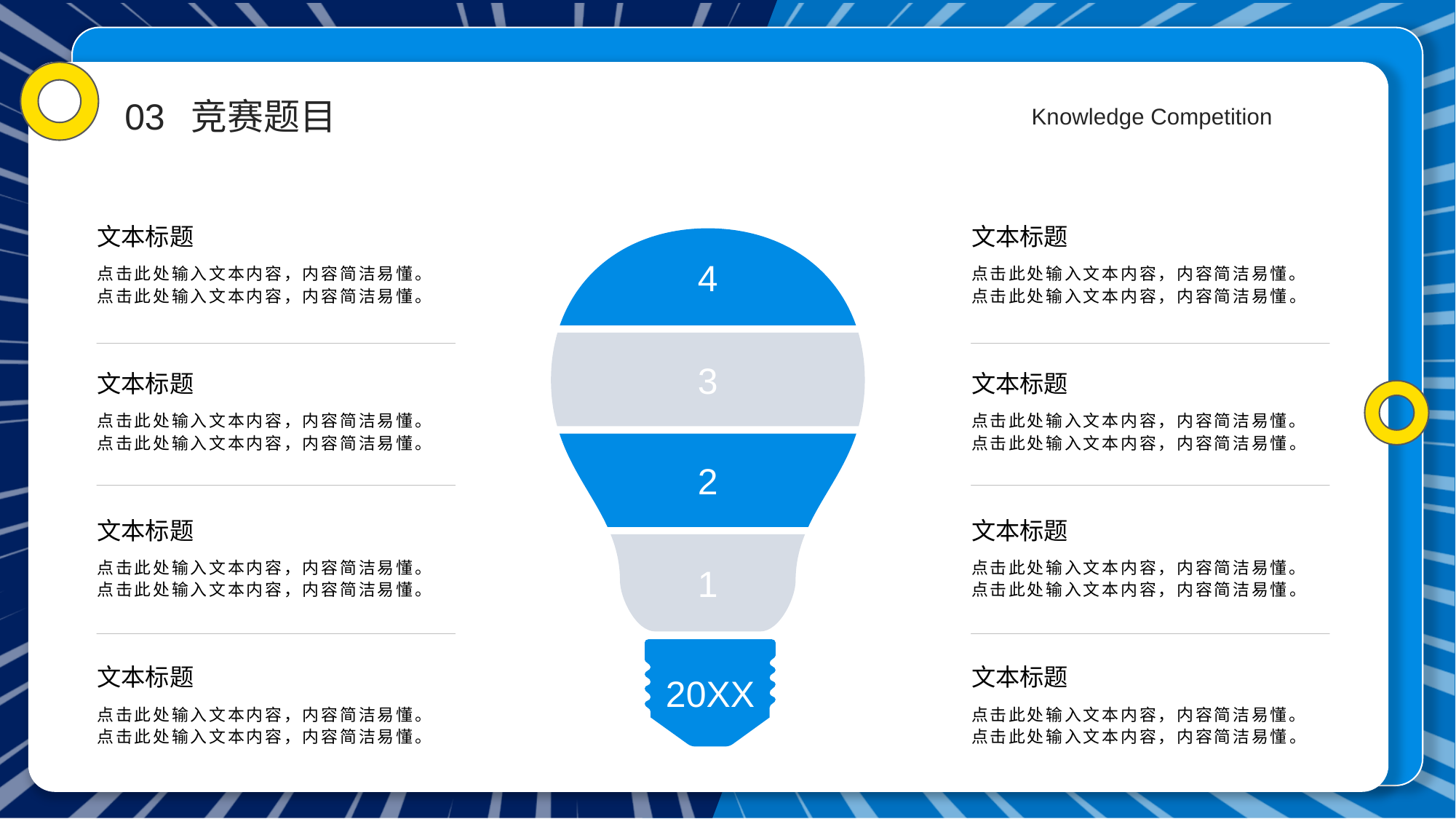

03
竞赛题目
Knowledge Competition
文本标题
点击此处输入文本内容，内容简洁易懂。点击此处输入文本内容，内容简洁易懂。
文本标题
点击此处输入文本内容，内容简洁易懂。点击此处输入文本内容，内容简洁易懂。
4
3
2
1
2 0XX
文本标题
点击此处输入文本内容，内容简洁易懂。点击此处输入文本内容，内容简洁易懂。
文本标题
点击此处输入文本内容，内容简洁易懂。点击此处输入文本内容，内容简洁易懂。
文本标题
点击此处输入文本内容，内容简洁易懂。点击此处输入文本内容，内容简洁易懂。
文本标题
点击此处输入文本内容，内容简洁易懂。点击此处输入文本内容，内容简洁易懂。
文本标题
点击此处输入文本内容，内容简洁易懂。点击此处输入文本内容，内容简洁易懂。
文本标题
点击此处输入文本内容，内容简洁易懂。点击此处输入文本内容，内容简洁易懂。